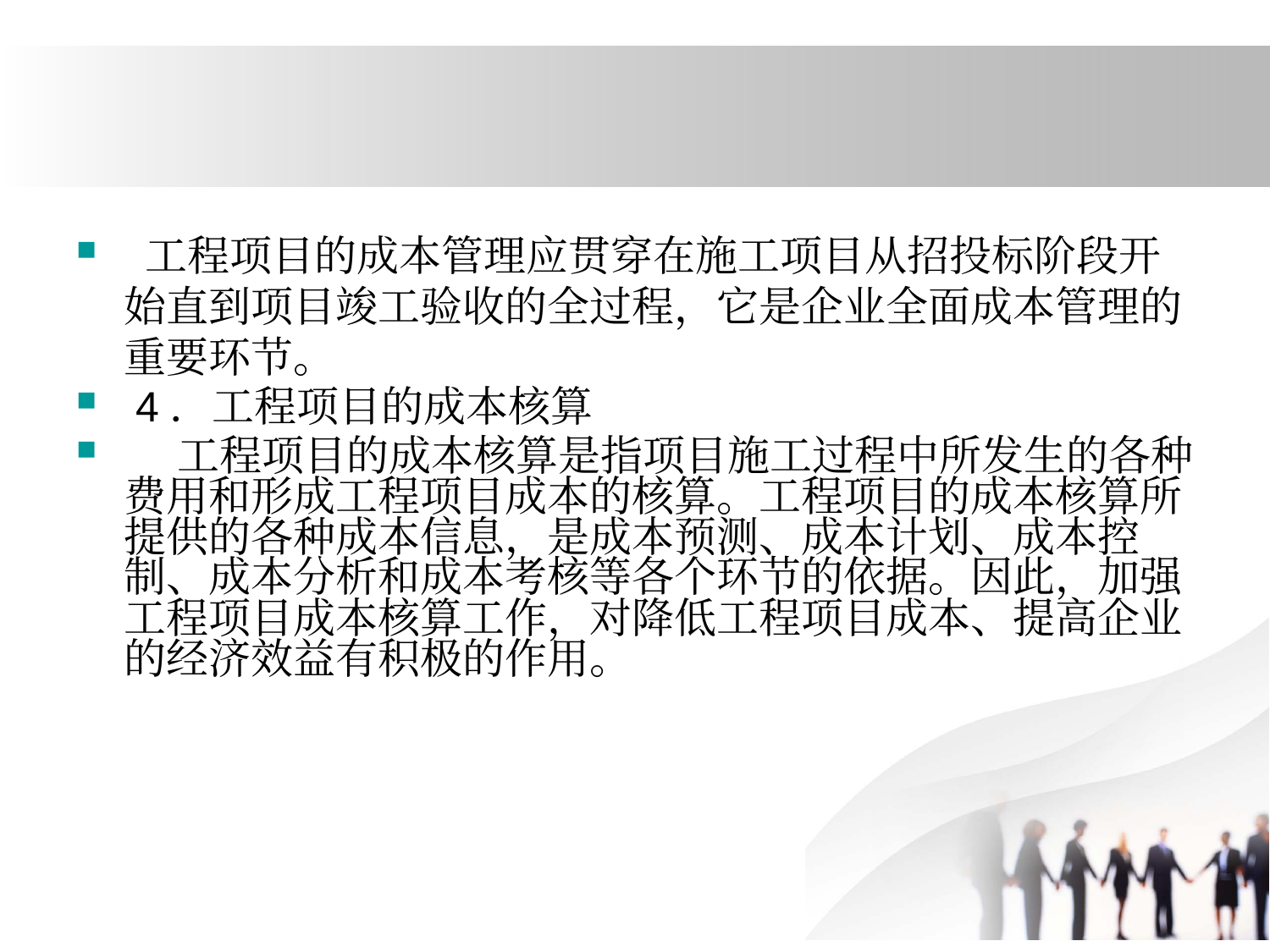

#
 工程项目的成本管理应贯穿在施工项目从招投标阶段开始直到项目竣工验收的全过程，它是企业全面成本管理的重要环节。
 4．工程项目的成本核算
    工程项目的成本核算是指项目施工过程中所发生的各种费用和形成工程项目成本的核算。工程项目的成本核算所提供的各种成本信息，是成本预测、成本计划、成本控制、成本分析和成本考核等各个环节的依据。因此，加强工程项目成本核算工作，对降低工程项目成本、提高企业的经济效益有积极的作用。